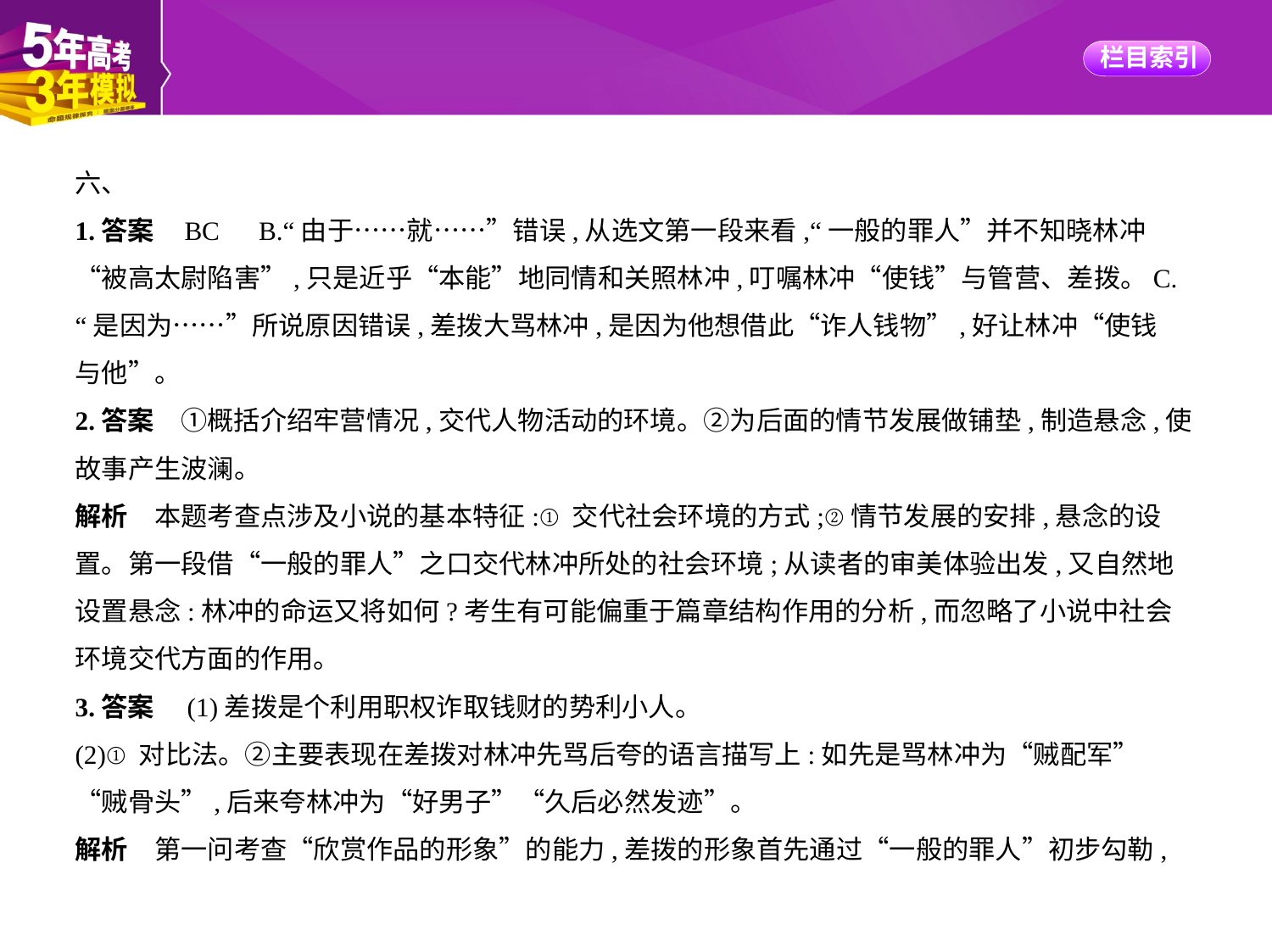

六、
1.答案    BC　B.“由于……就……”错误,从选文第一段来看,“一般的罪人”并不知晓林冲
“被高太尉陷害”,只是近乎“本能”地同情和关照林冲,叮嘱林冲“使钱”与管营、差拨。C.
“是因为……”所说原因错误,差拨大骂林冲,是因为他想借此“诈人钱物”,好让林冲“使钱
与他”。
2.答案　①概括介绍牢营情况,交代人物活动的环境。②为后面的情节发展做铺垫,制造悬念,使
故事产生波澜。
解析　本题考查点涉及小说的基本特征:①交代社会环境的方式;②情节发展的安排,悬念的设
置。第一段借“一般的罪人”之口交代林冲所处的社会环境;从读者的审美体验出发,又自然地
设置悬念:林冲的命运又将如何?考生有可能偏重于篇章结构作用的分析,而忽略了小说中社会
环境交代方面的作用。
3.答案　(1)差拨是个利用职权诈取钱财的势利小人。
(2)①对比法。②主要表现在差拨对林冲先骂后夸的语言描写上:如先是骂林冲为“贼配军”
“贼骨头”,后来夸林冲为“好男子”“久后必然发迹”。
解析　第一问考查“欣赏作品的形象”的能力,差拨的形象首先通过“一般的罪人”初步勾勒,